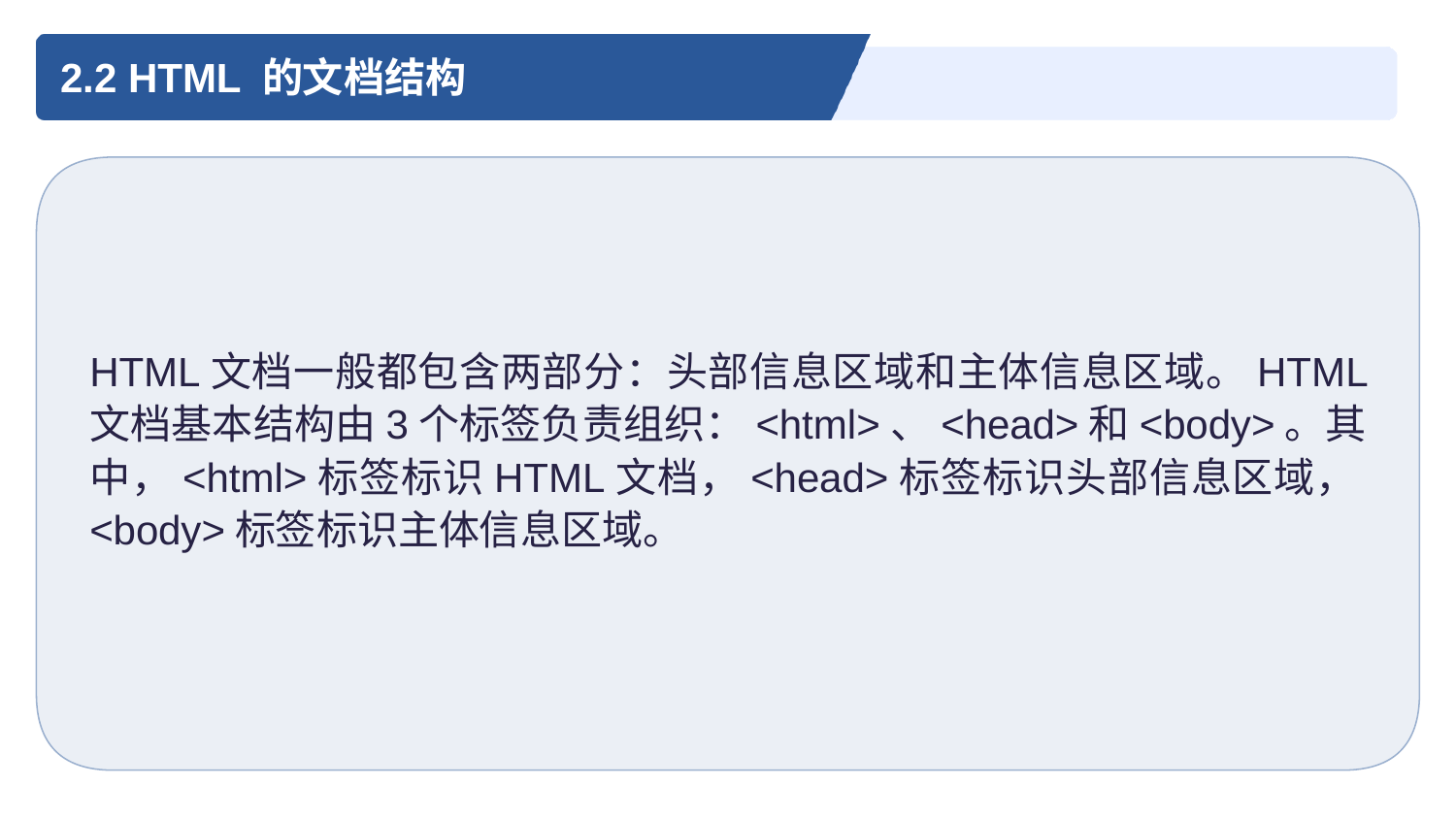

2.2 HTML 的文档结构

HTML文档一般都包含两部分：头部信息区域和主体信息区域。HTML 文档基本结构由3个标签负责组织：<html>、<head>和<body>。其中，<html>标签标识HTML文档，<head>标签标识头部信息区域，<body>标签标识主体信息区域。